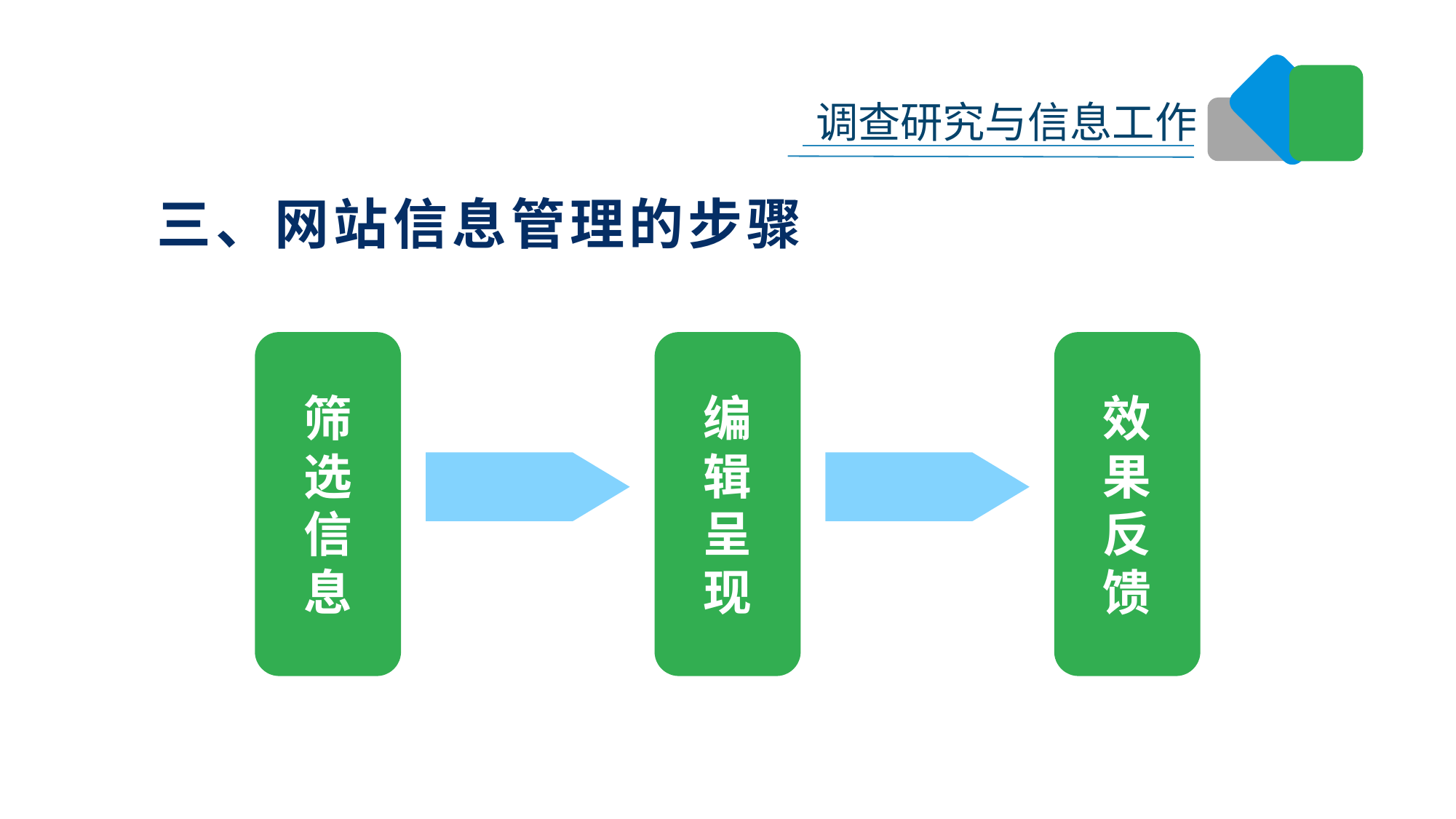

三、网站信息管理的步骤
筛
选
信
息
编
辑
呈
现
效
果
反
馈